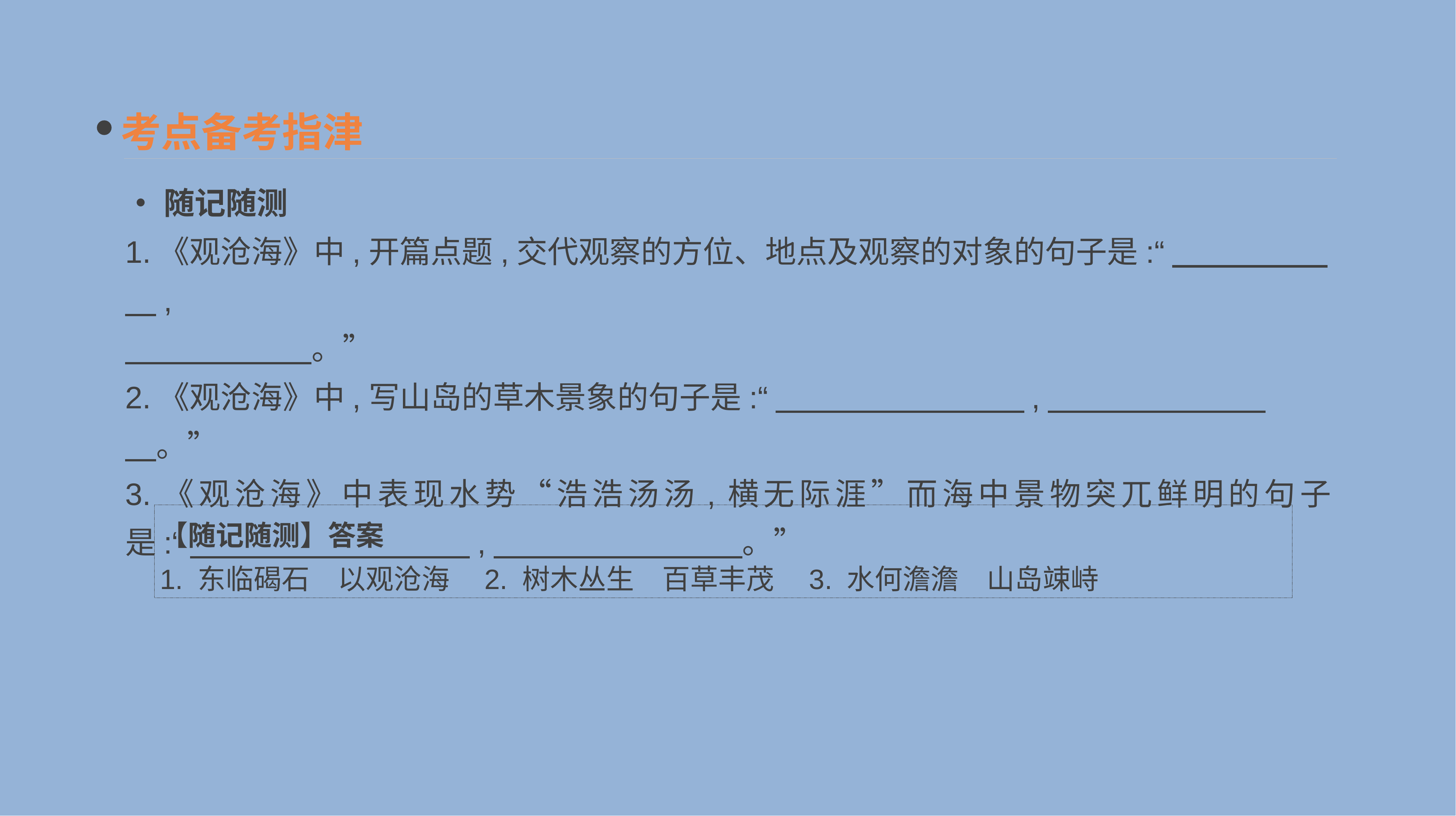

考点备考指津

•随记随测
1.《观沧海》中,开篇点题,交代观察的方位、地点及观察的对象的句子是:“　　　　　　,
　　　　　　。”
2.《观沧海》中,写山岛的草木景象的句子是:“　　　　　　　　,　　　　　　　　。”
3.《观沧海》中表现水势“浩浩汤汤,横无际涯”而海中景物突兀鲜明的句子是:“　　　　　　　　　,　　　　　　　　。”
【随记随测】答案
1. 东临碣石　以观沧海　2. 树木丛生　百草丰茂　3. 水何澹澹　山岛竦峙